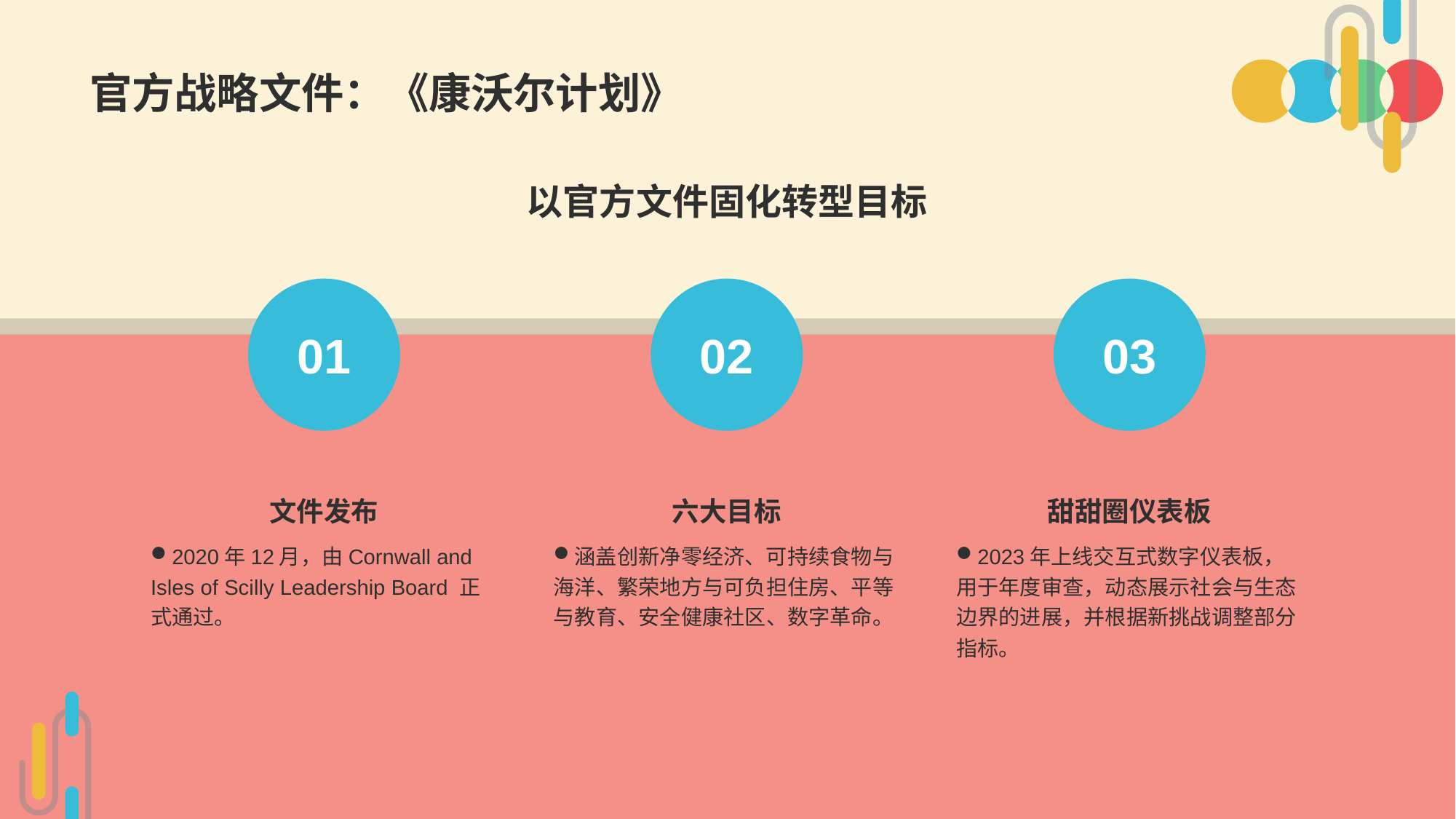

以官方文件固化转型目标
01
文件发布
2020年12月，由Cornwall and Isles of Scilly Leadership Board 正式通过。
02
六大目标
涵盖创新净零经济、可持续食物与海洋、繁荣地方与可负担住房、平等与教育、安全健康社区、数字革命。
03
甜甜圈仪表板
2023年上线交互式数字仪表板，用于年度审查，动态展示社会与生态边界的进展，并根据新挑战调整部分指标。

官方战略文件：《康沃尔计划》